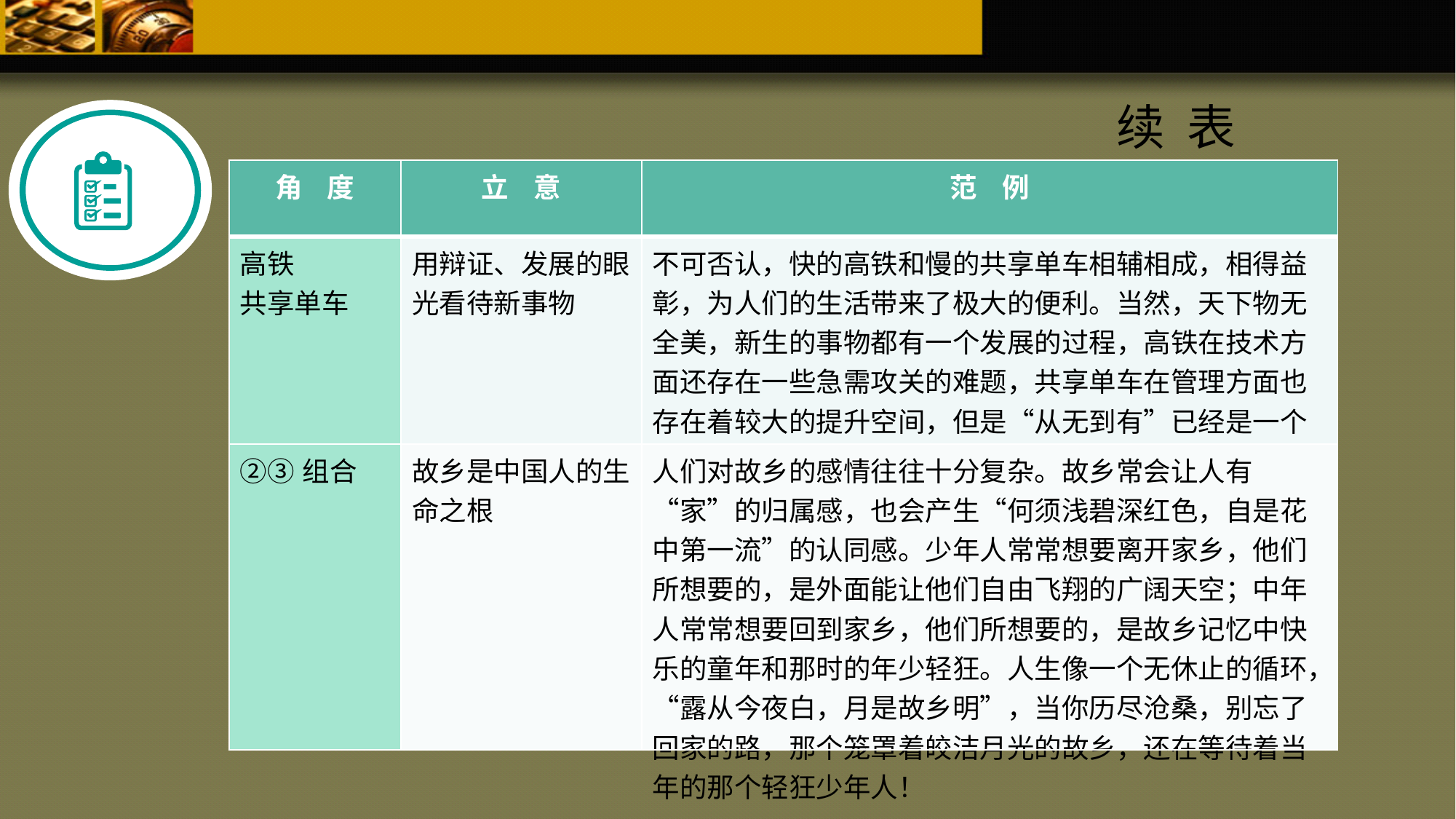

续  表

| 角 度 | 立 意 | 范 例 |
| --- | --- | --- |
| 高铁 共享单车 | 用辩证、发展的眼光看待新事物 | 不可否认，快的高铁和慢的共享单车相辅相成，相得益彰，为人们的生活带来了极大的便利。当然，天下物无全美，新生的事物都有一个发展的过程，高铁在技术方面还存在一些急需攻关的难题，共享单车在管理方面也存在着较大的提升空间，但是“从无到有”已经是一个历史性的突破，“从有到优”更是指日可待。 |
| ②③组合 | 故乡是中国人的生命之根 | 人们对故乡的感情往往十分复杂。故乡常会让人有“家”的归属感，也会产生“何须浅碧深红色，自是花中第一流”的认同感。少年人常常想要离开家乡，他们所想要的，是外面能让他们自由飞翔的广阔天空；中年人常常想要回到家乡，他们所想要的，是故乡记忆中快乐的童年和那时的年少轻狂。人生像一个无休止的循环，“露从今夜白，月是故乡明”，当你历尽沧桑，别忘了回家的路，那个笼罩着皎洁月光的故乡，还在等待着当年的那个轻狂少年人！ |